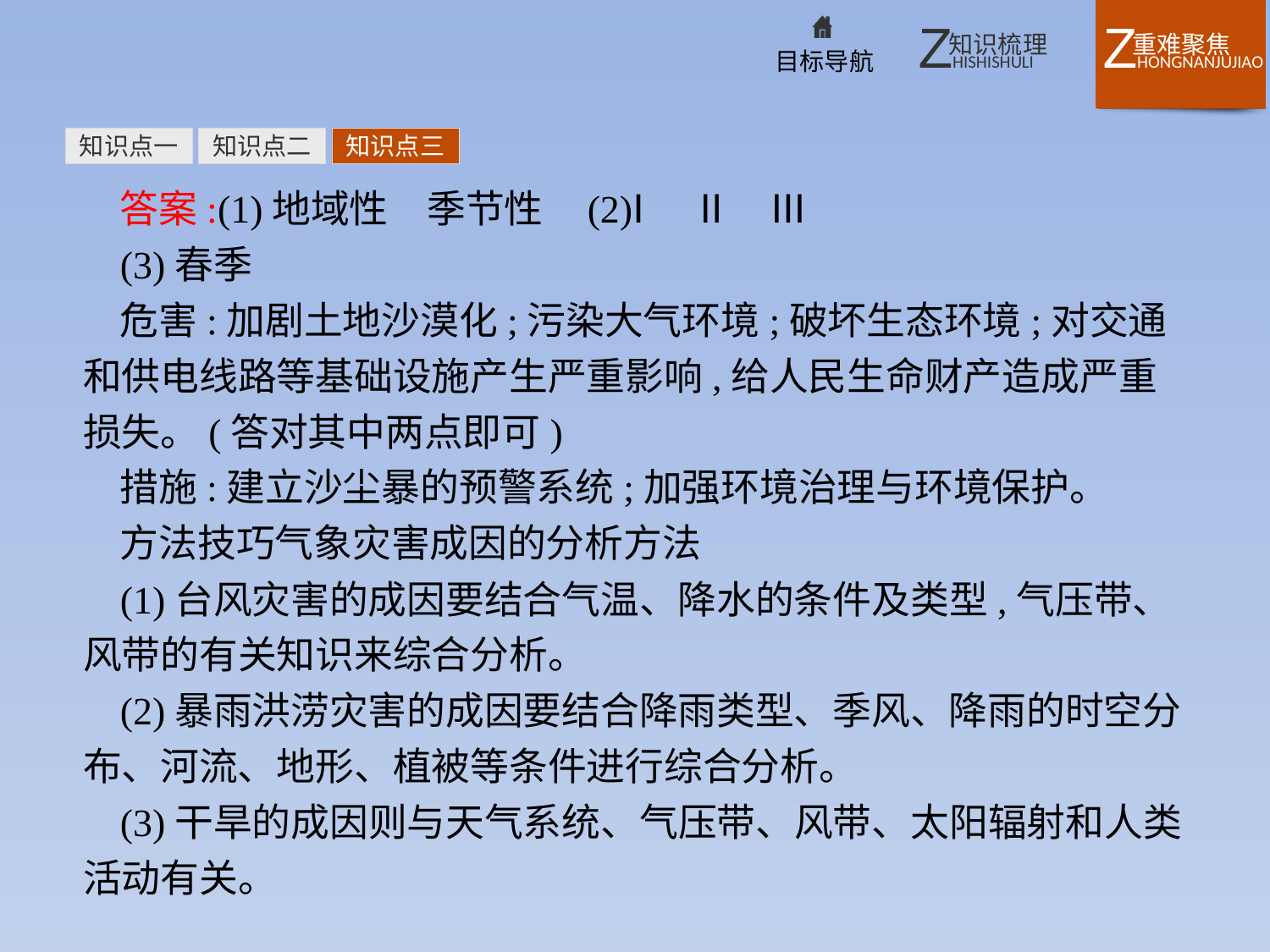

知识点一
知识点二
知识点三
答案:(1)地域性　季节性    (2)Ⅰ　Ⅱ　Ⅲ
(3)春季
危害:加剧土地沙漠化;污染大气环境;破坏生态环境;对交通和供电线路等基础设施产生严重影响,给人民生命财产造成严重损失。(答对其中两点即可)
措施:建立沙尘暴的预警系统;加强环境治理与环境保护。
方法技巧气象灾害成因的分析方法
(1)台风灾害的成因要结合气温、降水的条件及类型,气压带、风带的有关知识来综合分析。
(2)暴雨洪涝灾害的成因要结合降雨类型、季风、降雨的时空分布、河流、地形、植被等条件进行综合分析。
(3)干旱的成因则与天气系统、气压带、风带、太阳辐射和人类活动有关。